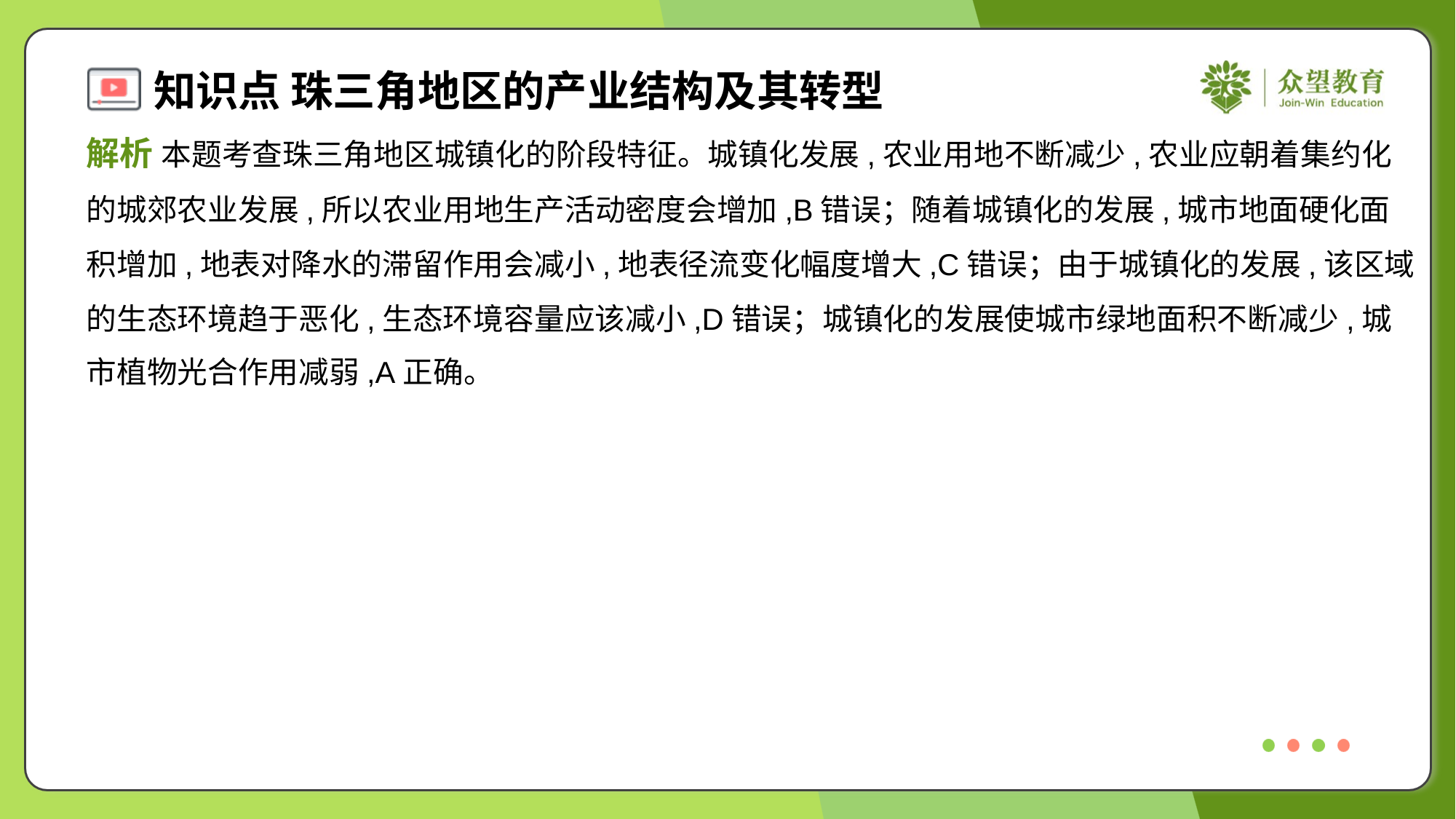

解析 本题考查珠三角地区城镇化的阶段特征。城镇化发展,农业用地不断减少,农业应朝着集约化
的城郊农业发展,所以农业用地生产活动密度会增加,B错误；随着城镇化的发展,城市地面硬化面
积增加,地表对降水的滞留作用会减小,地表径流变化幅度增大,C错误；由于城镇化的发展,该区域
的生态环境趋于恶化,生态环境容量应该减小,D错误；城镇化的发展使城市绿地面积不断减少,城
市植物光合作用减弱,A正确。